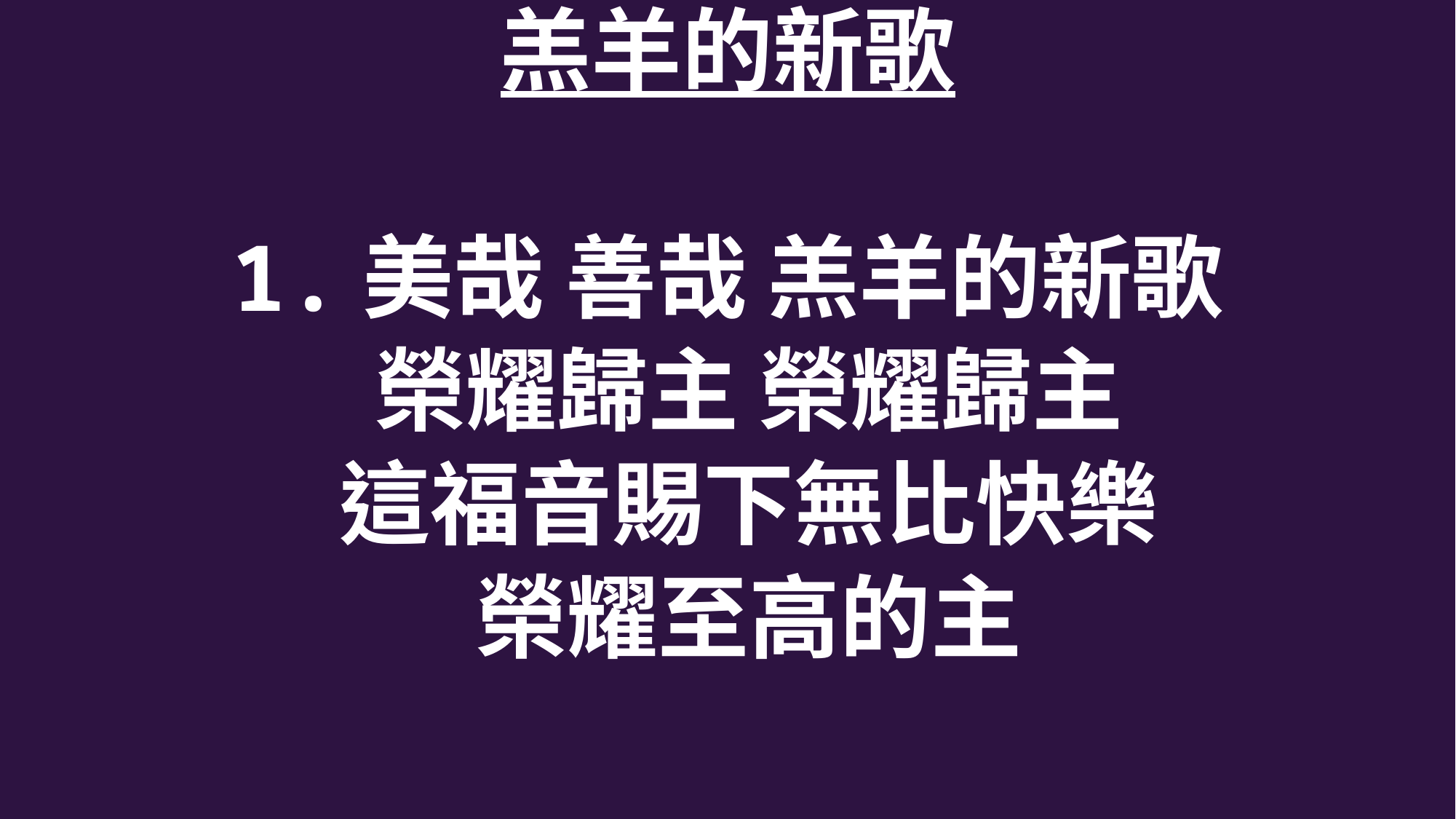

羔羊的新歌

1.美哉 善哉 羔羊的新歌
 榮耀歸主 榮耀歸主
 這福音賜下無比快樂
 榮耀至高的主